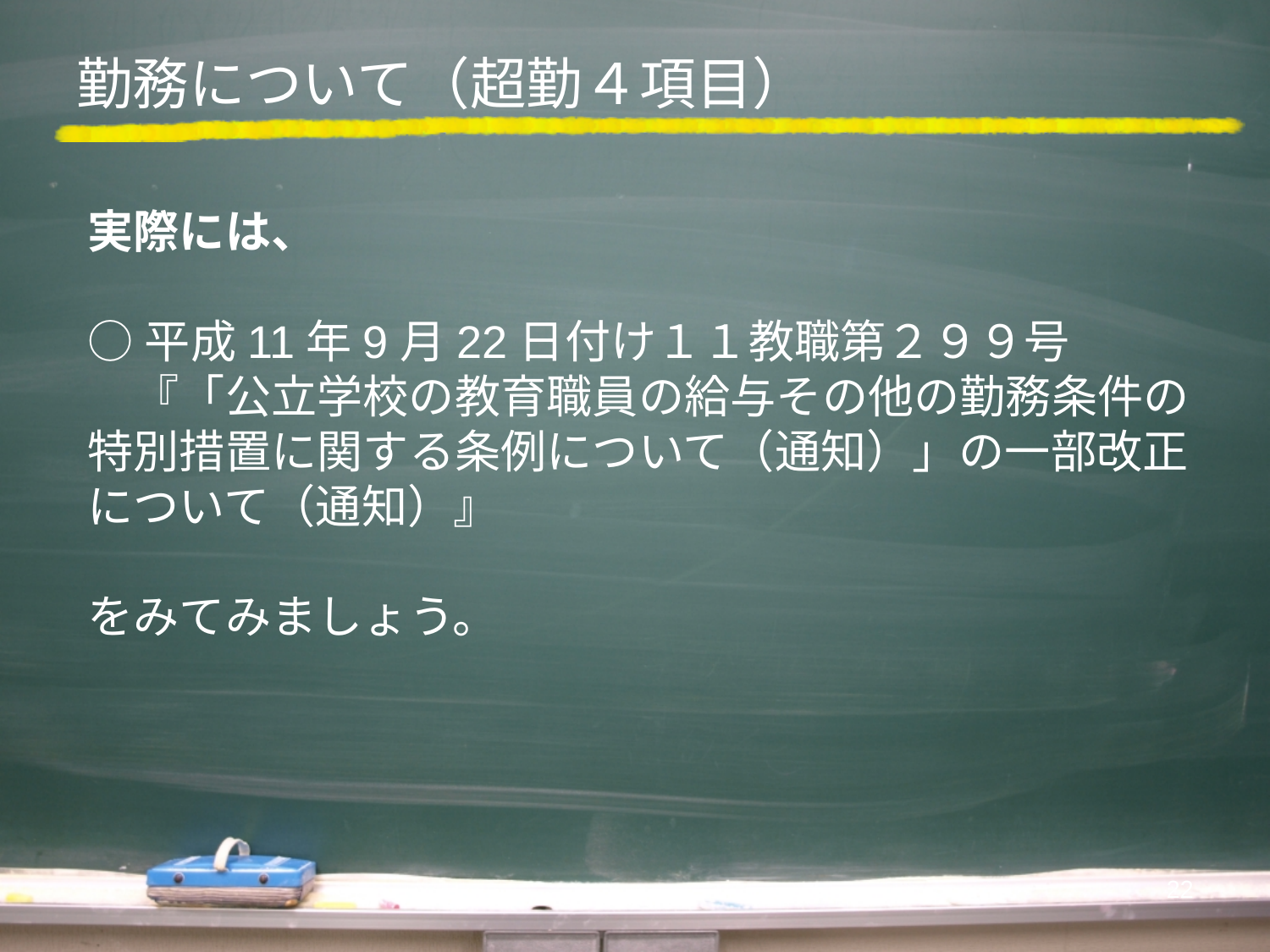

# 勤務について（超勤４項目）
実際には、

○平成11年9月22日付け１１教職第２９９号
　『「公立学校の教育職員の給与その他の勤務条件の特別措置に関する条例について（通知）」の一部改正について（通知）』

をみてみましょう。
22